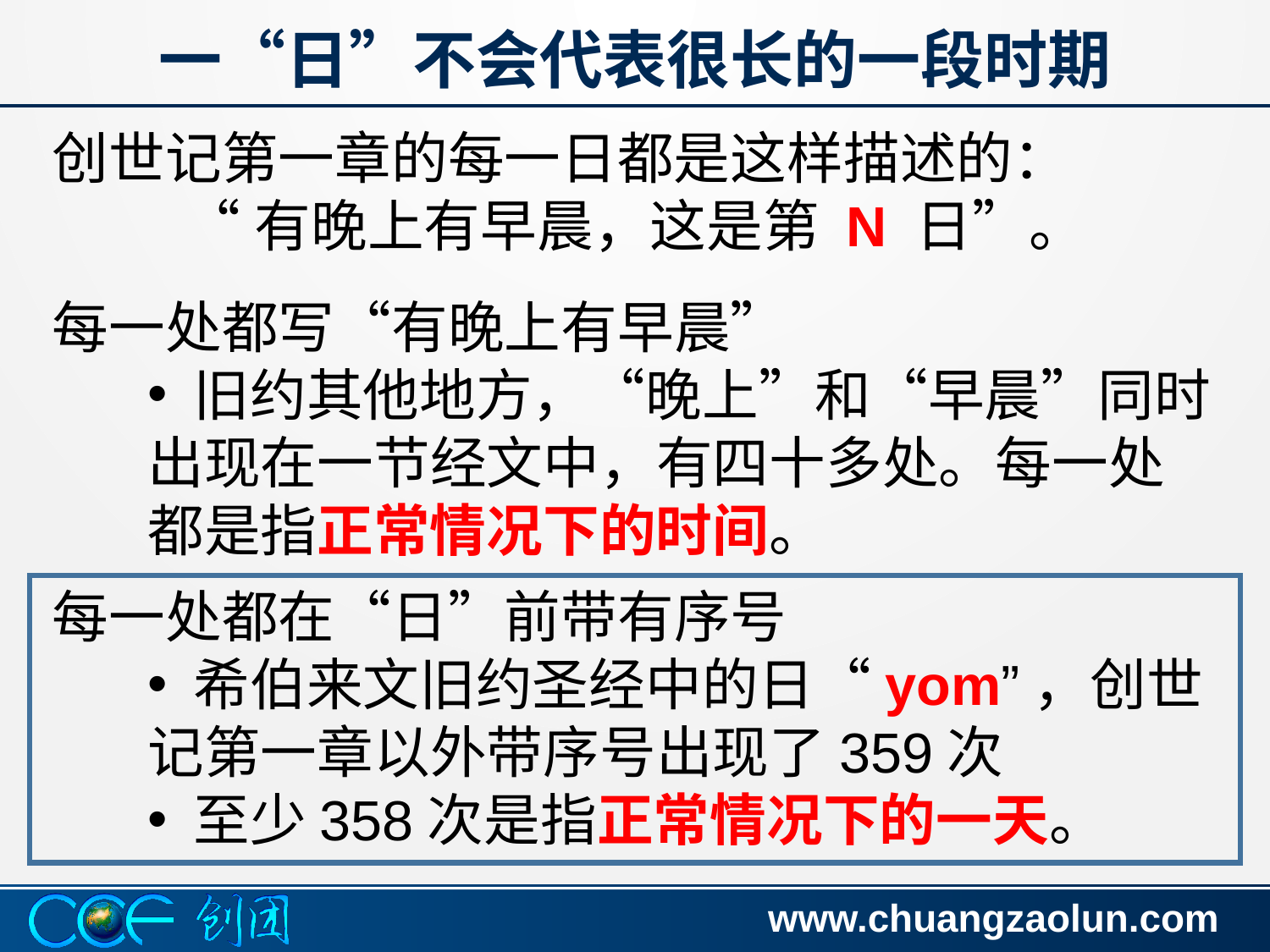

# 一“日”不会代表很长的一段时期
创世记第一章的每一日都是这样描述的：
“有晚上有早晨，这是第 N 日”。

每一处都写“有晚上有早晨”
 旧约其他地方，“晚上”和“早晨”同时出现在一节经文中，有四十多处。每一处都是指正常情况下的时间。

每一处都在“日”前带有序号
 希伯来文旧约圣经中的日“yom”，创世记第一章以外带序号出现了359次
 至少358次是指正常情况下的一天。